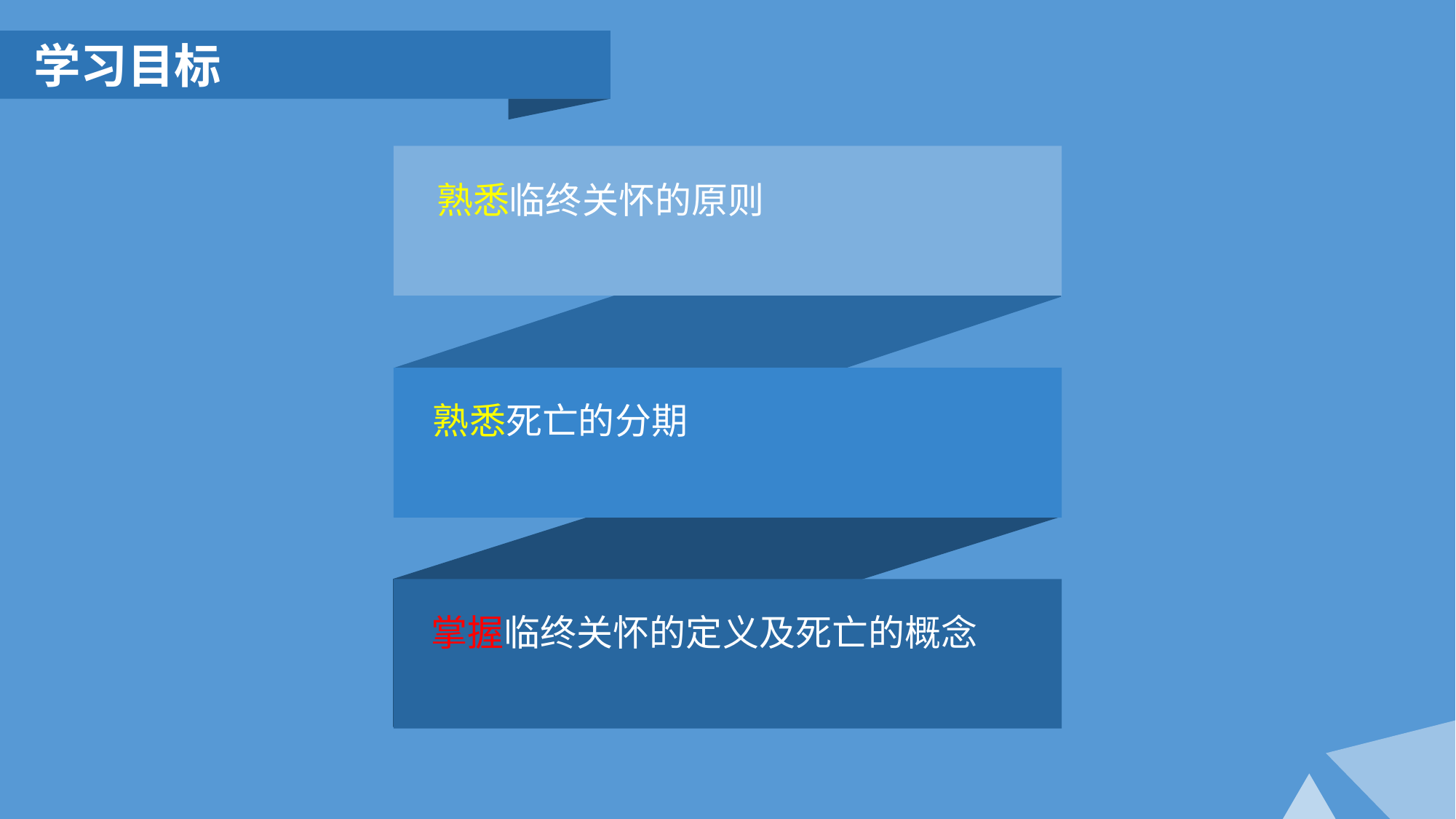

学习目标

熟悉临终关怀的原则

熟悉死亡的分期

掌握临终关怀的定义及死亡的概念